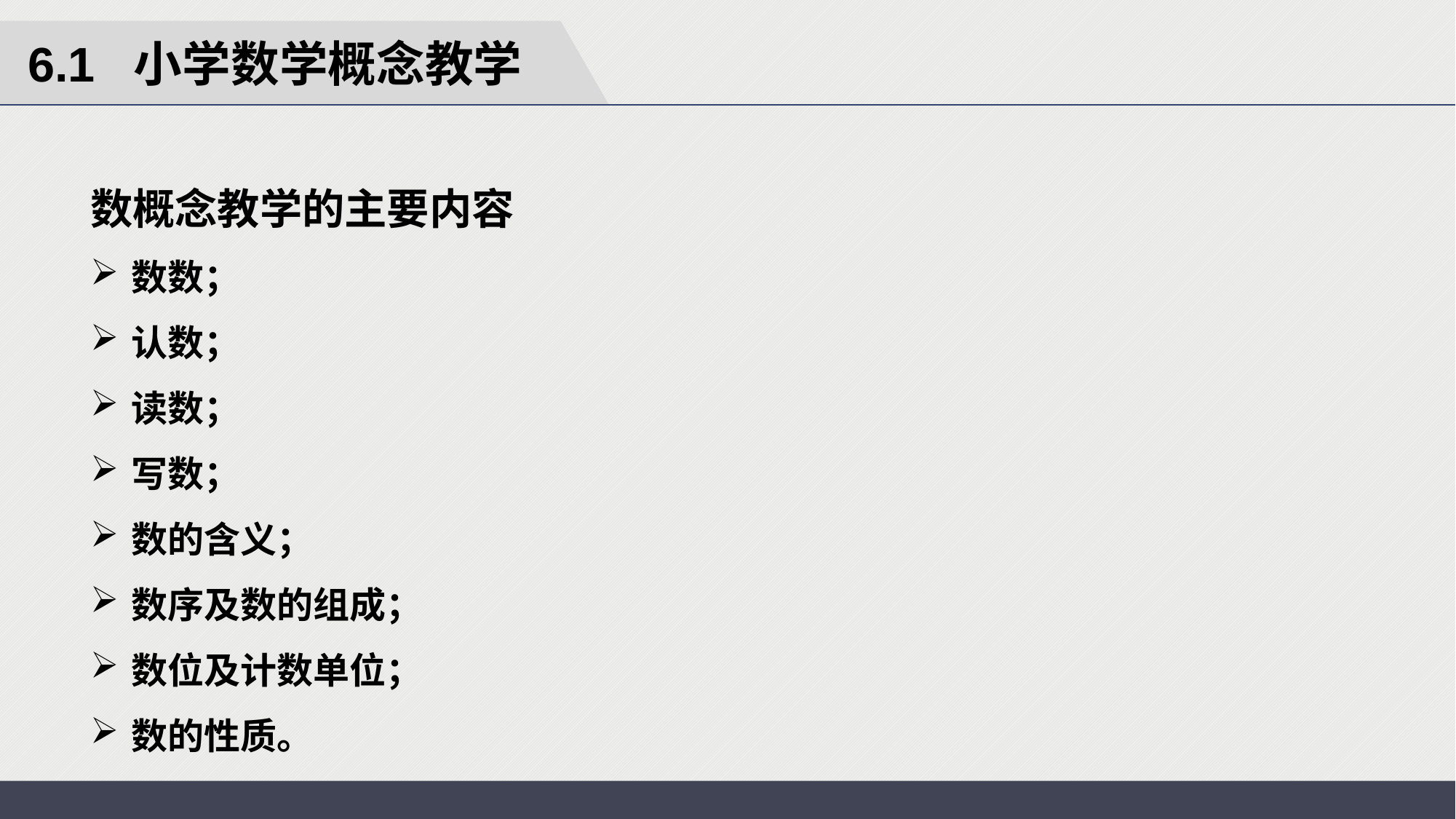

6.1  小学数学概念教学
数概念教学的主要内容
数数；
认数；
读数；
写数；
数的含义；
数序及数的组成；
数位及计数单位；
数的性质。